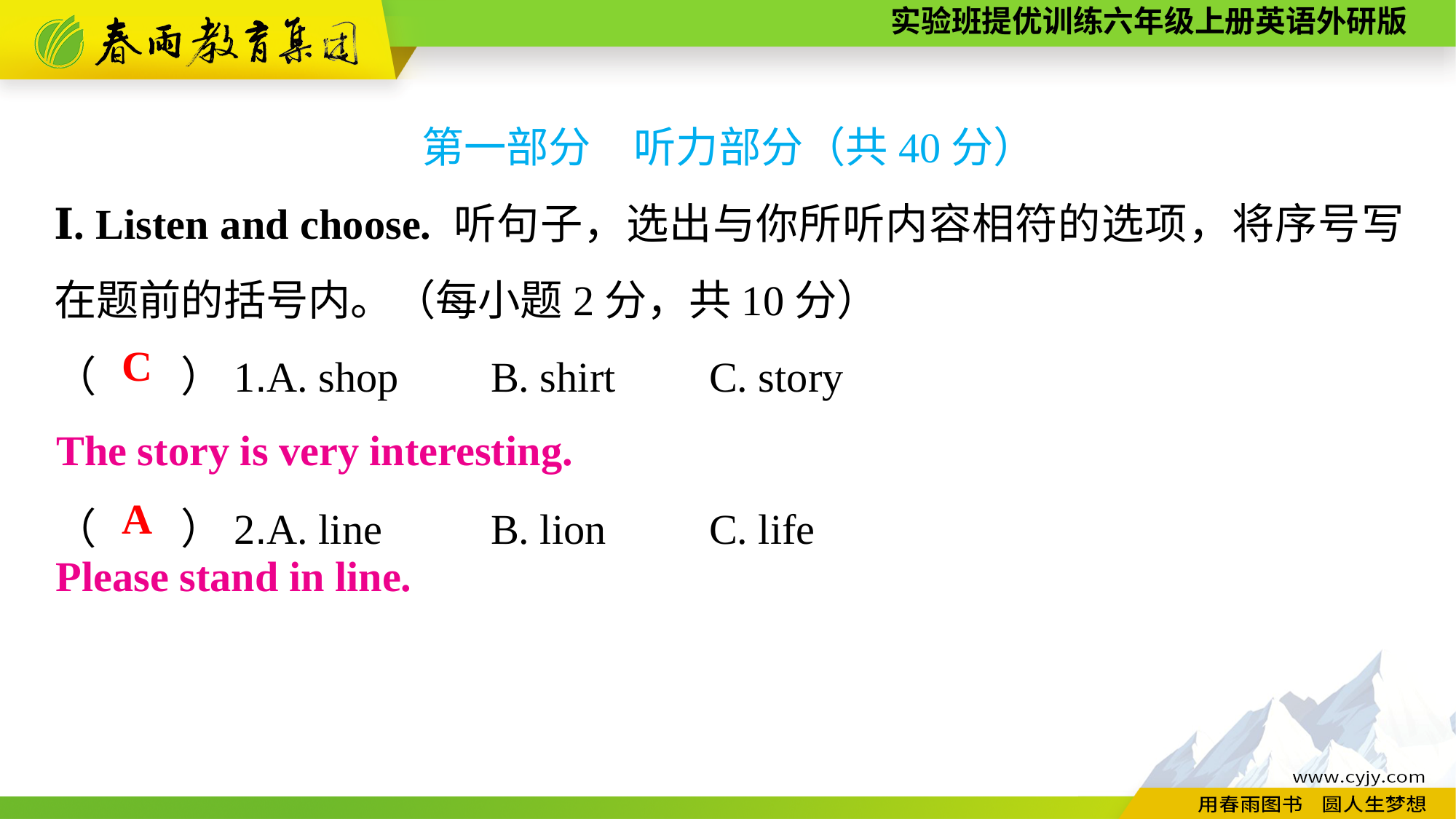

第一部分　听力部分（共40分）
Ⅰ. Listen and choose. 听句子，选出与你所听内容相符的选项，将序号写在题前的括号内。（每小题2分，共10分）
（　　）1.A. shop	B. shirt	C. story

（　　）2.A. line	B. lion	C. life
C
The story is very interesting.
A
Please stand in line.